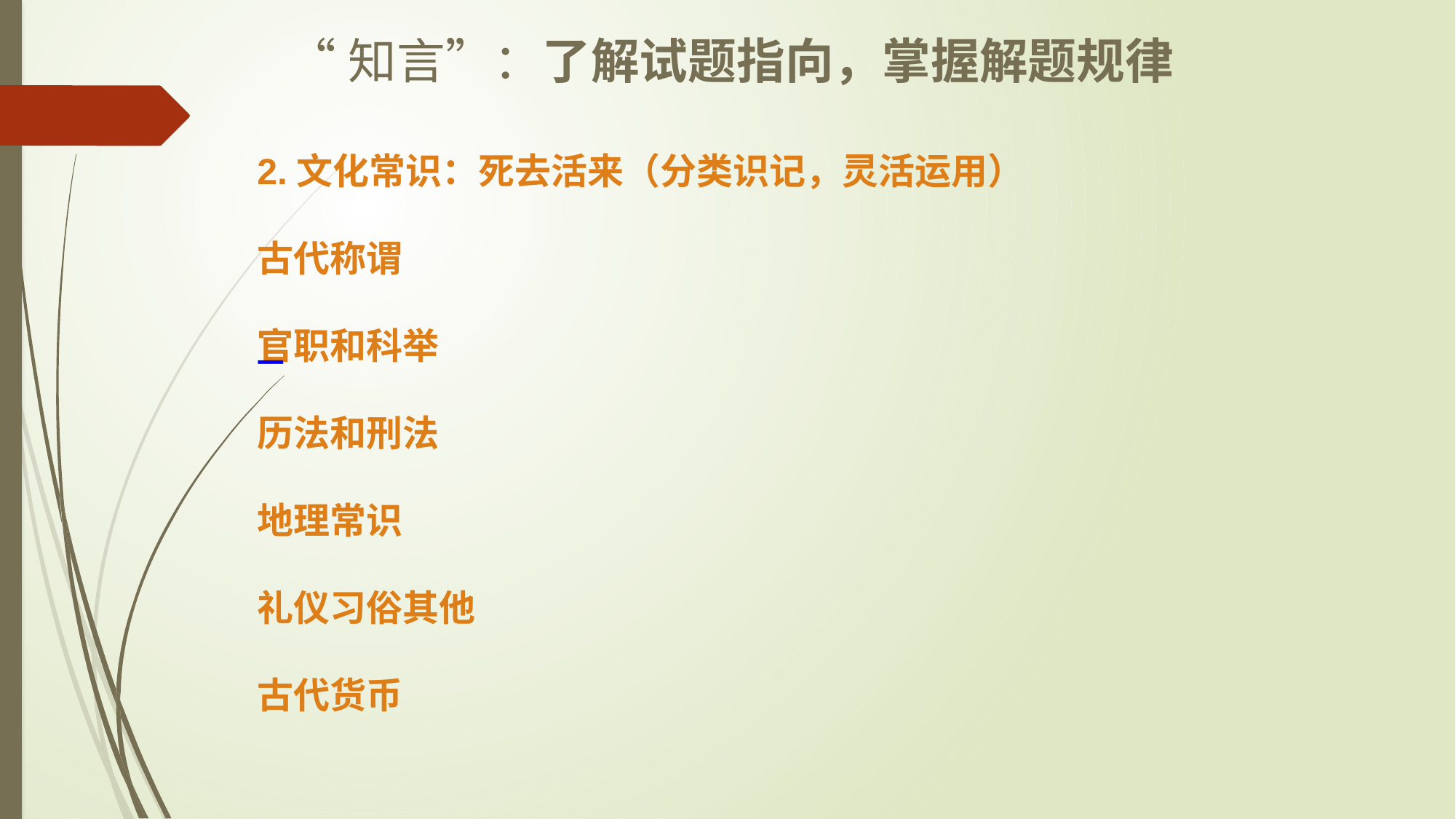

“知言”：了解试题指向，掌握解题规律
2.文化常识：死去活来（分类识记，灵活运用）

古代称谓

官职和科举

历法和刑法

地理常识

礼仪习俗其他

古代货币

一